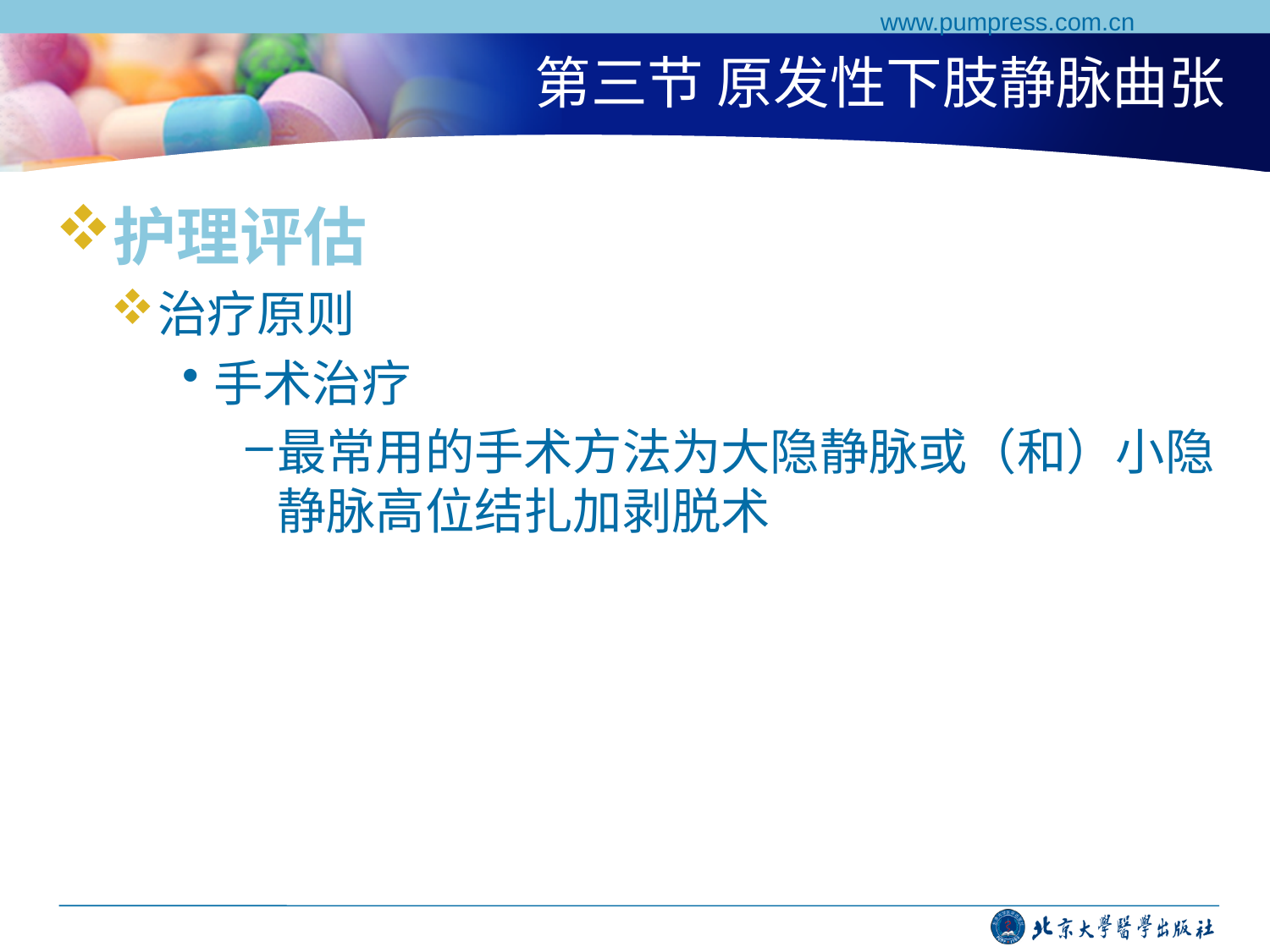

www.pumpress.com.cn
# 第三节 原发性下肢静脉曲张
护理评估
治疗原则
手术治疗
最常用的手术方法为大隐静脉或（和）小隐静脉高位结扎加剥脱术